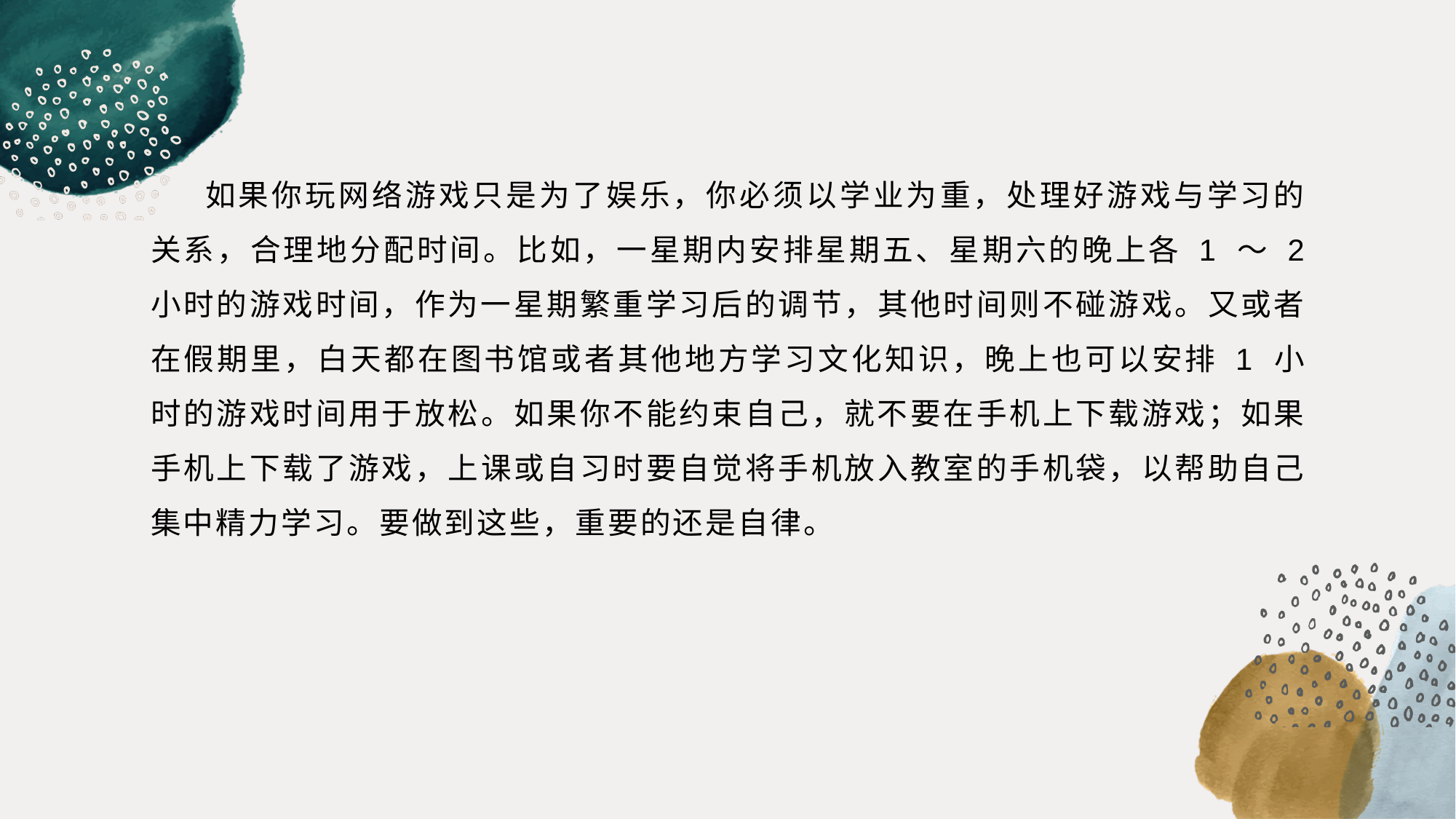

如果你玩网络游戏只是为了娱乐，你必须以学业为重，处理好游戏与学习的关系，合理地分配时间。比如，一星期内安排星期五、星期六的晚上各 1 ～ 2 小时的游戏时间，作为一星期繁重学习后的调节，其他时间则不碰游戏。又或者在假期里，白天都在图书馆或者其他地方学习文化知识，晚上也可以安排 1 小时的游戏时间用于放松。如果你不能约束自己，就不要在手机上下载游戏；如果手机上下载了游戏，上课或自习时要自觉将手机放入教室的手机袋，以帮助自己集中精力学习。要做到这些，重要的还是自律。